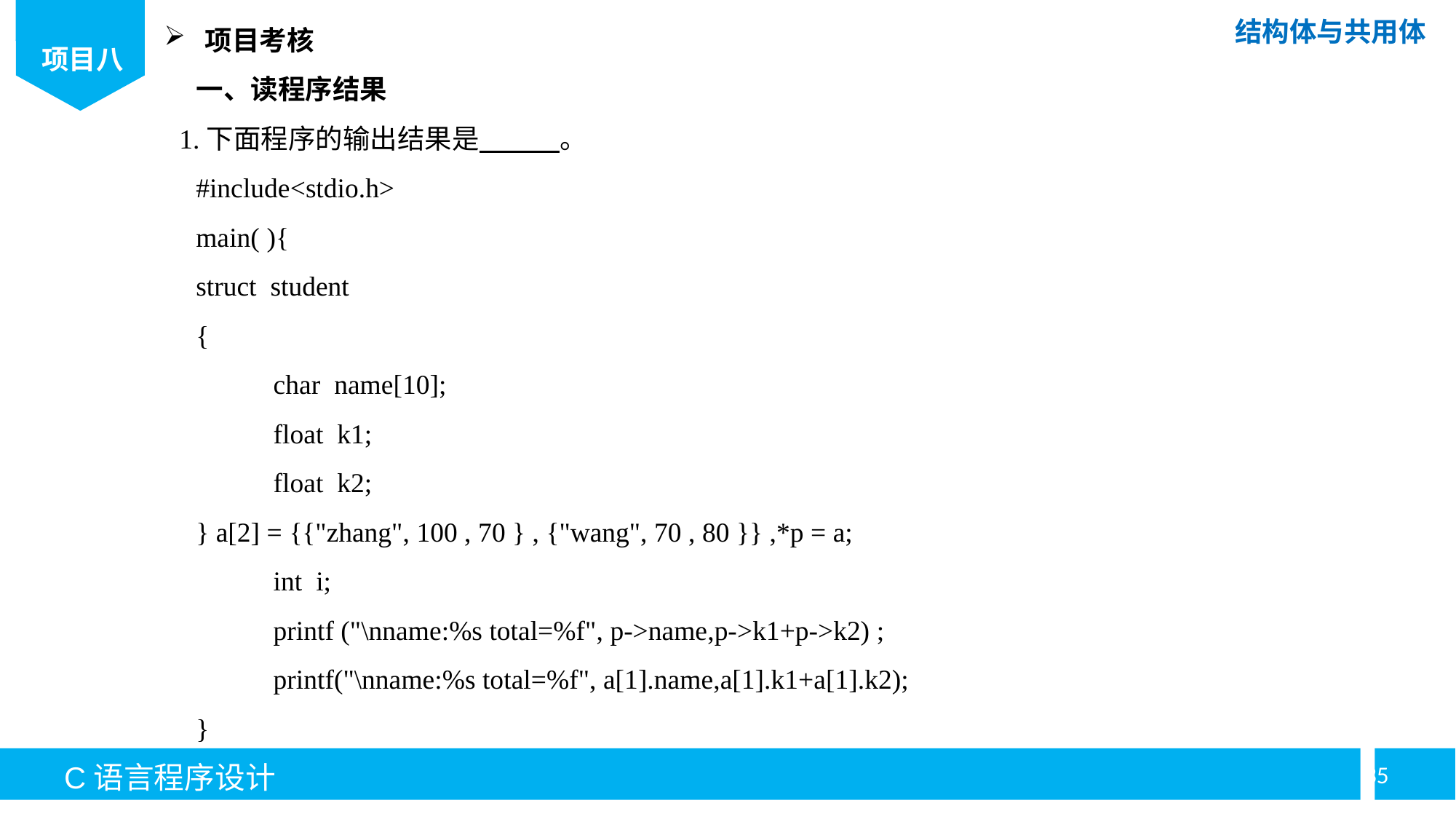

项目考核
一、读程序结果
1.下面程序的输出结果是             。
#include<stdio.h>
main( ){
struct  student
{
	char  name[10];
	float  k1;
	float  k2;
} a[2] = {{"zhang", 100 , 70 } , {"wang", 70 , 80 }} ,*p = a;
	int  i;
	printf ("\nname:%s total=%f", p->name,p->k1+p->k2) ;
	printf("\nname:%s total=%f", a[1].name,a[1].k1+a[1].k2);
}